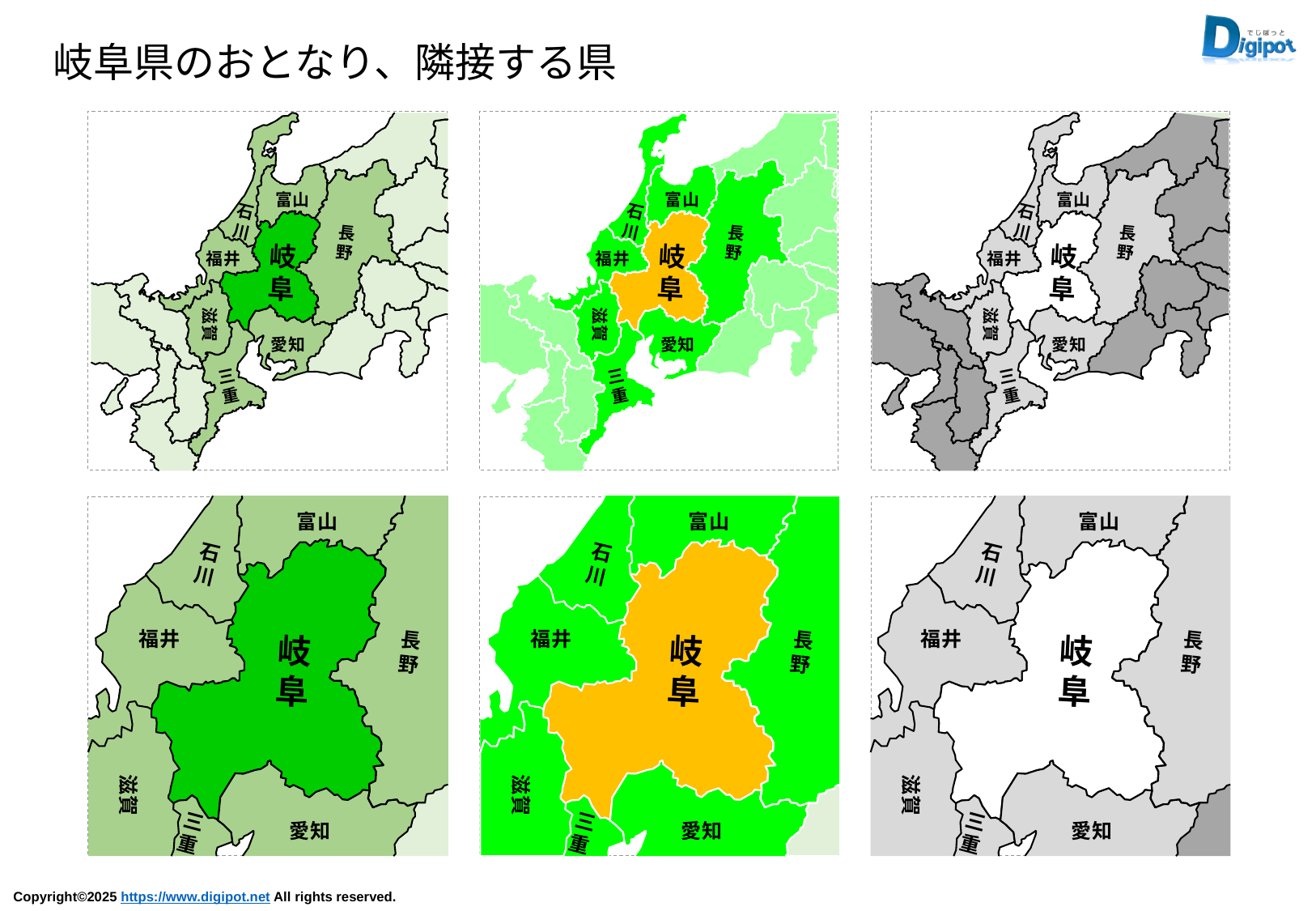

岐阜県のおとなり、隣接する県

富山
石
川
長
野
岐
阜
福井
滋賀
愛知
三
重

富山
石
川
長
野
岐
阜
福井
滋賀
愛知
三
重

富山
石
川
長
野
岐
阜
福井
滋賀
愛知
三
重

富山
石
川
福井
長
野
岐
阜
滋賀
三
重
愛知

富山
石
川
福井
長
野
岐
阜
滋賀
三
重
愛知

富山
石
川
福井
長
野
岐
阜
滋賀
三
重
愛知